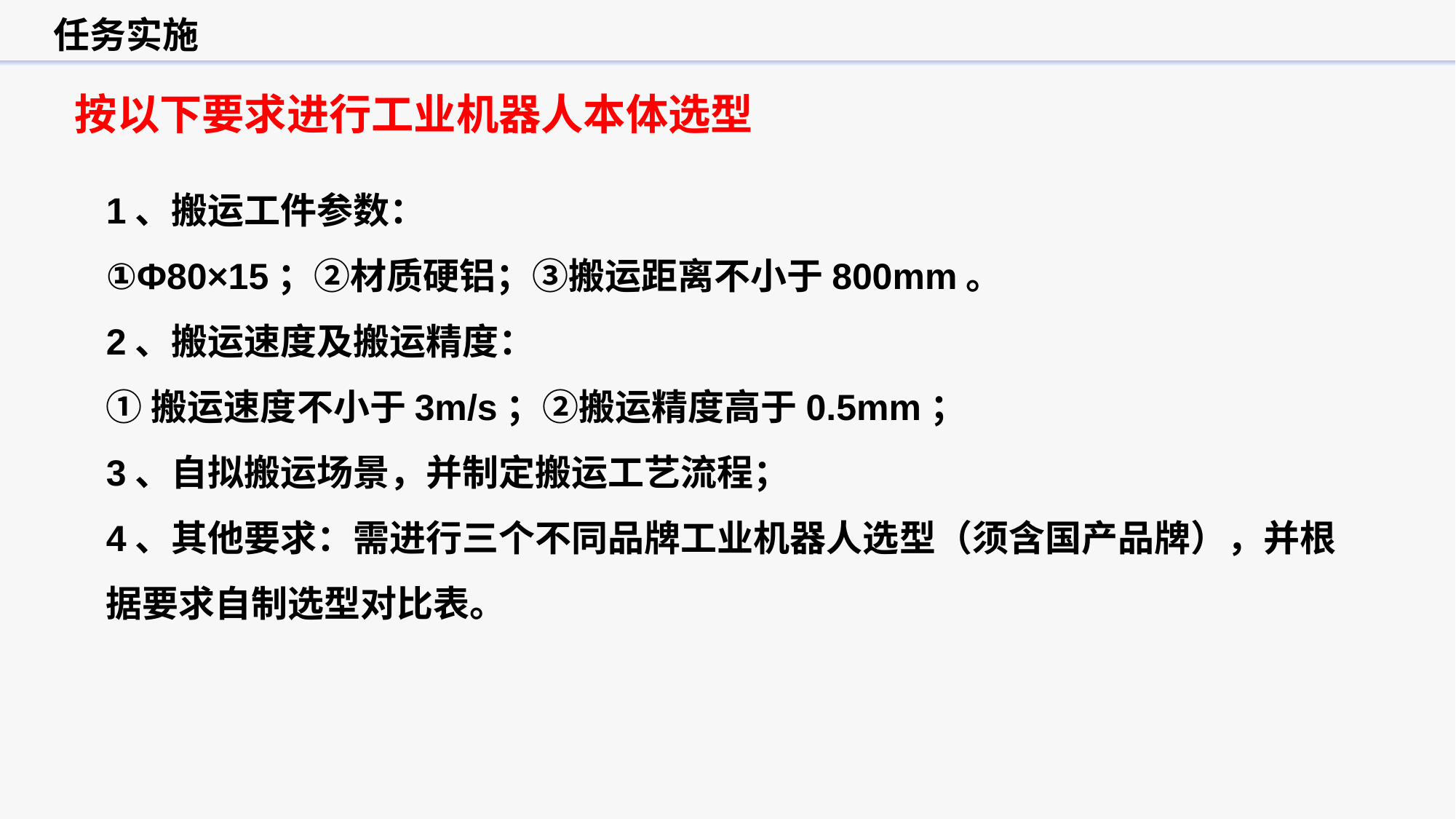

任务实施

按以下要求进行工业机器人本体选型
1、搬运工件参数：
①Φ80×15；②材质硬铝；③搬运距离不小于800mm。
2、搬运速度及搬运精度：
①搬运速度不小于3m/s；②搬运精度高于0.5mm；
3、自拟搬运场景，并制定搬运工艺流程；
4、其他要求：需进行三个不同品牌工业机器人选型（须含国产品牌），并根据要求自制选型对比表。